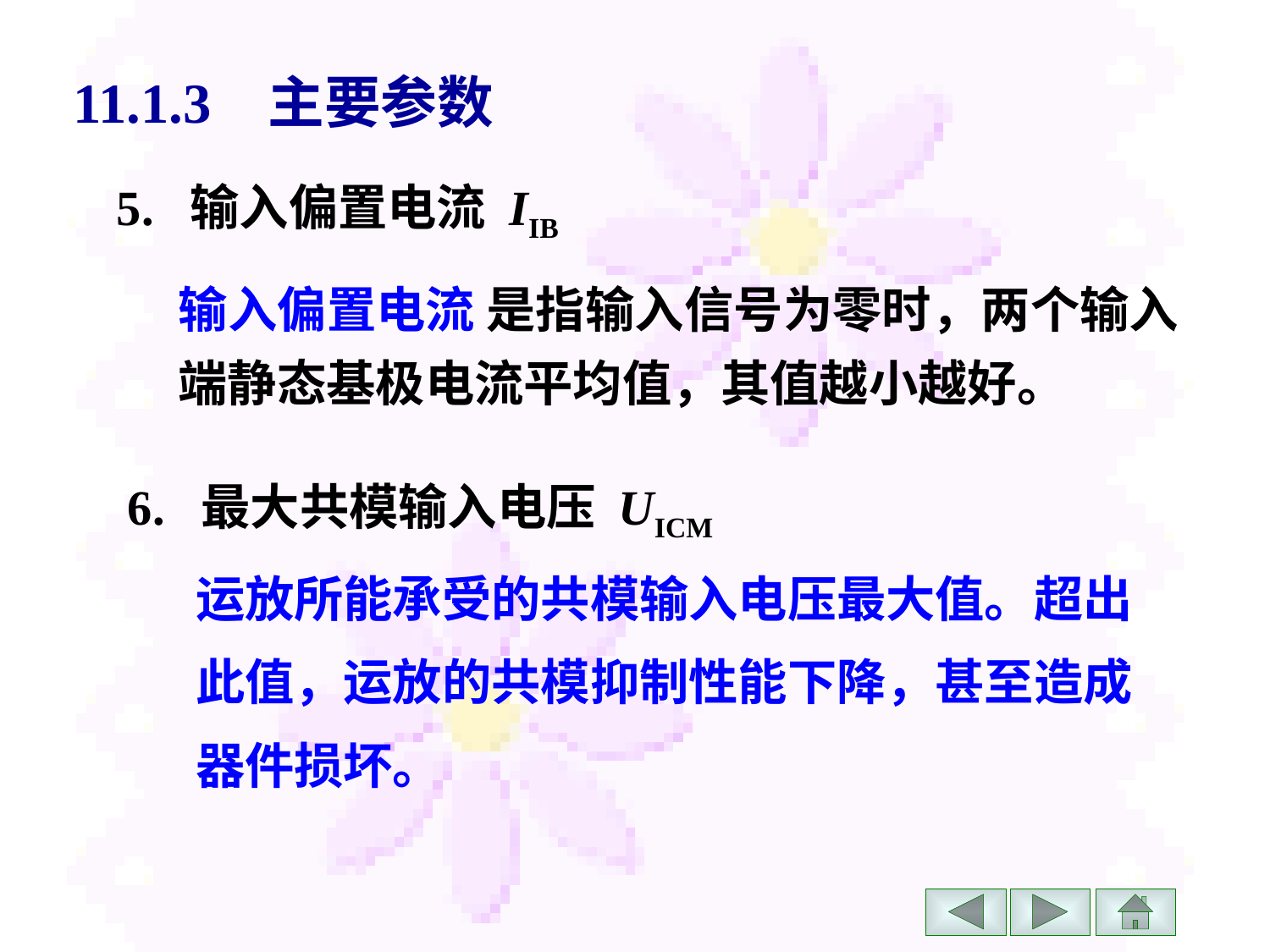

# 11.1.3   主要参数
5.  输入偏置电流 IIB
输入偏置电流 是指输入信号为零时，两个输入端静态基极电流平均值，其值越小越好。

6.  最大共模输入电压 UICM
     运放所能承受的共模输入电压最大值。超出
     此值，运放的共模抑制性能下降，甚至造成
     器件损坏。